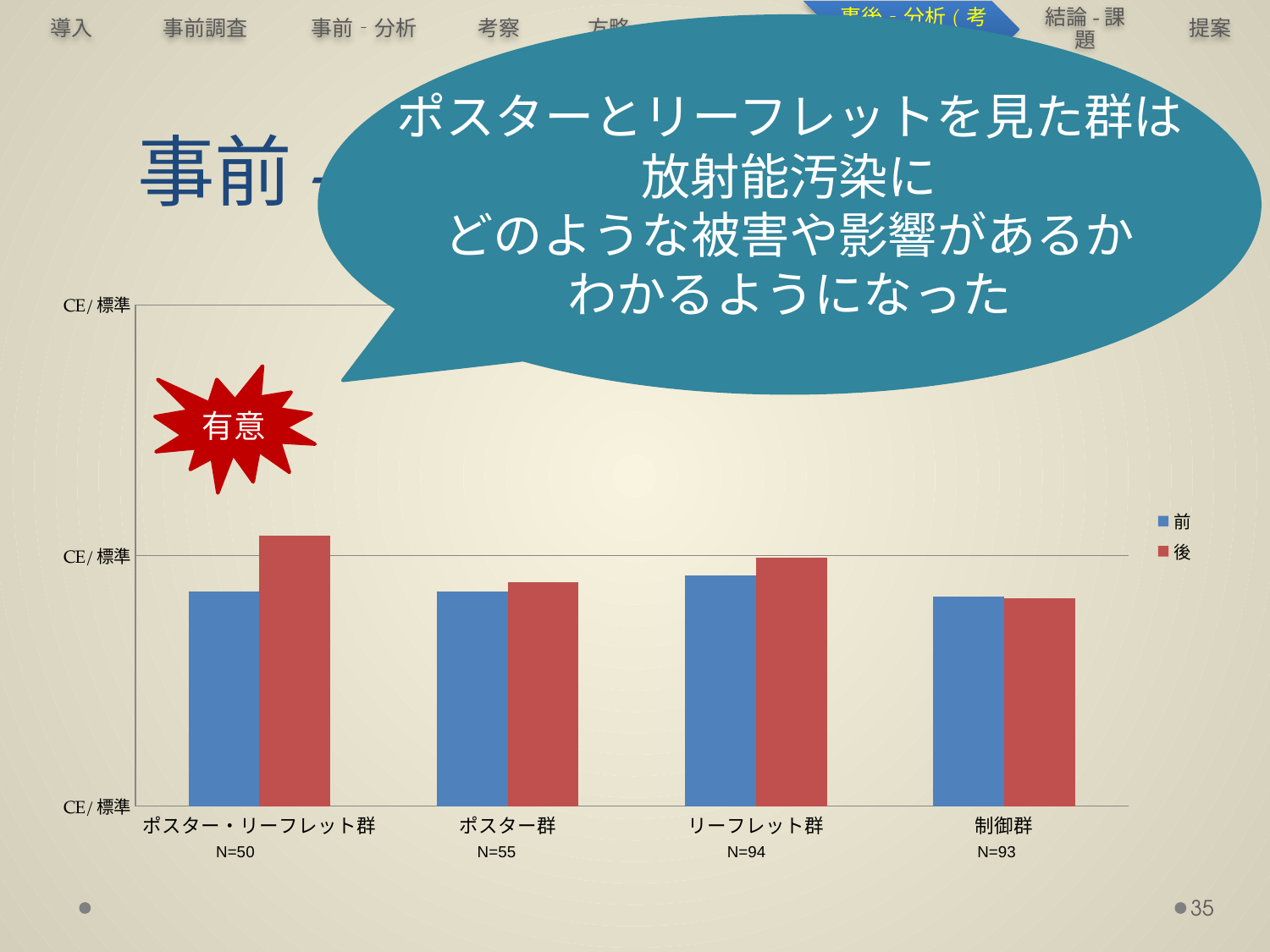

# 事前-事後比較　被害の知識
導入
事前調査
事前‐分析
考察
方略
事後調査
事後‐分析(考察)
結論-課題
提案
ポスターとリーフレットを見た群は
放射能汚染に
どのような被害や影響があるか
わかるようになった

### Chart

| Category | 前 | 後 |
|---|---|---|
| ポスター・リーフレット群 | 2.71 | 3.16 |
| ポスター群 | 2.71 | 2.79 |
| リーフレット群 | 2.84 | 2.98 |
| 制御群 | 2.67 | 2.66 |
有意
N=50
N=55
N=94
N=93
35